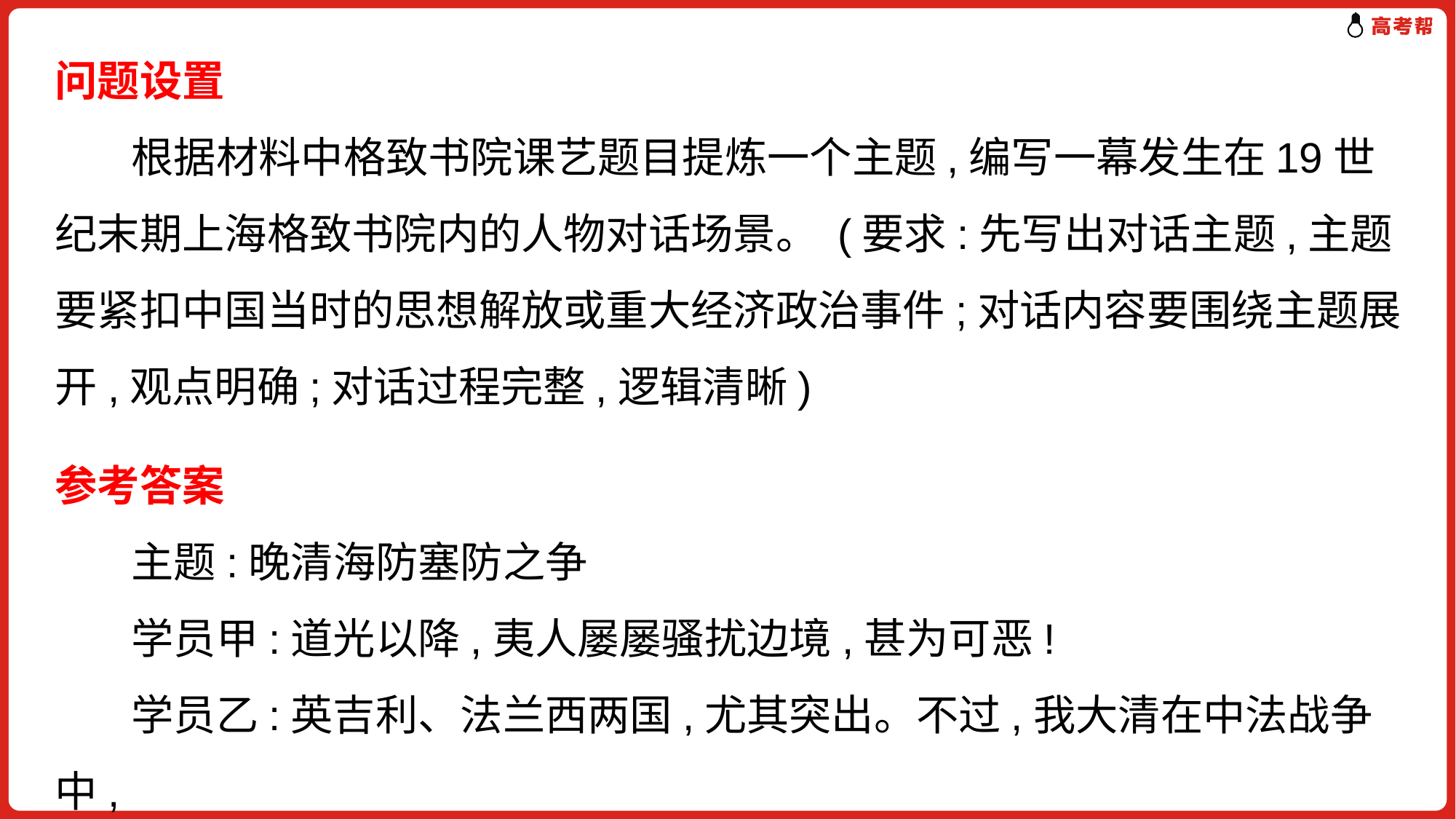

问题设置
       根据材料中格致书院课艺题目提炼一个主题,编写一幕发生在19世纪末期上海格致书院内的人物对话场景。 (要求:先写出对话主题,主题要紧扣中国当时的思想解放或重大经济政治事件;对话内容要围绕主题展开,观点明确;对话过程完整,逻辑清晰)
参考答案
       主题:晚清海防塞防之争
       学员甲:道光以降,夷人屡屡骚扰边境,甚为可恶!
       学员乙:英吉利、法兰西两国,尤其突出。不过,我大清在中法战争中,